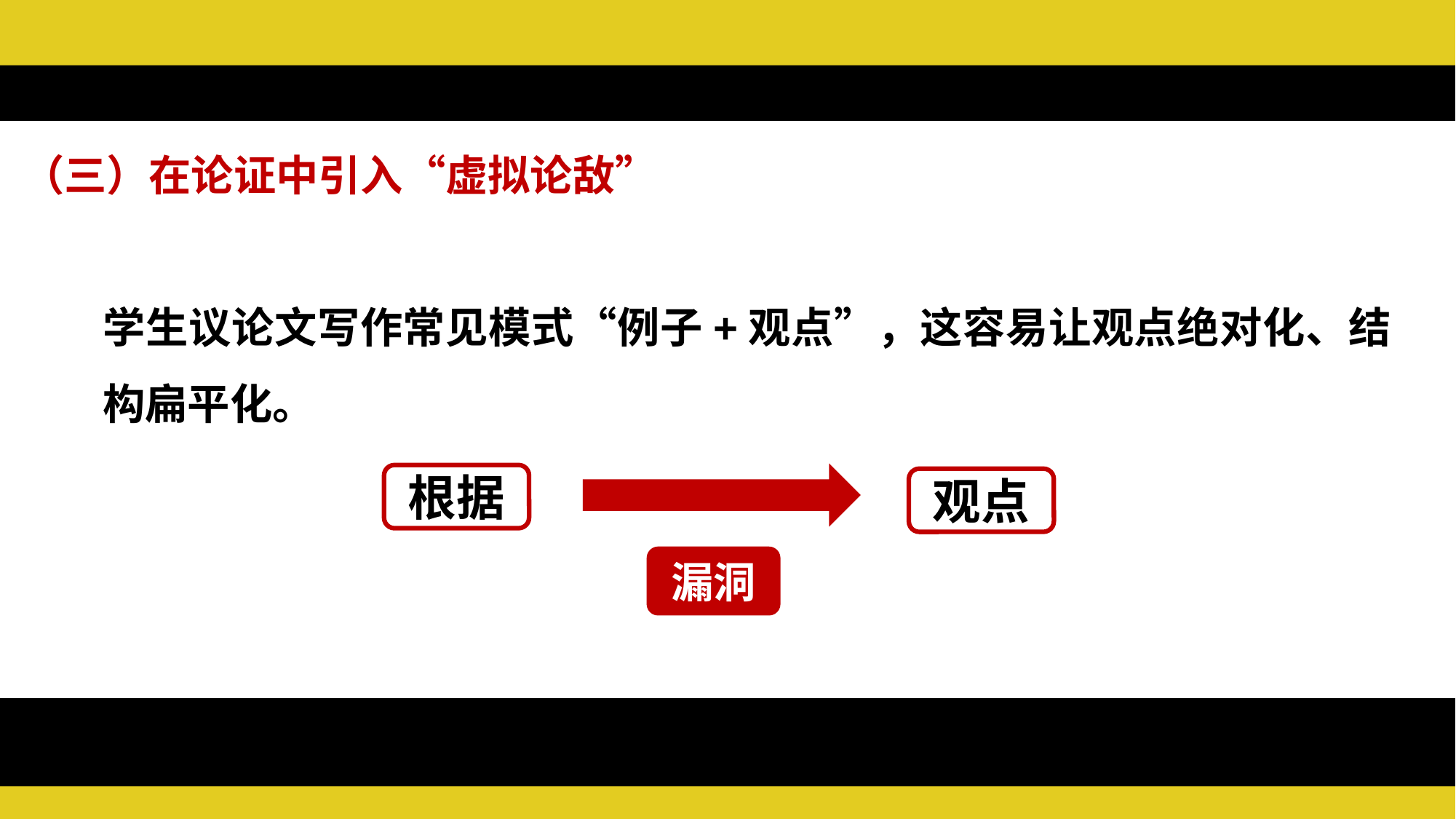

（三）在论证中引入“虚拟论敌”
学生议论文写作常见模式“例子+观点”，这容易让观点绝对化、结构扁平化。

根据
观点
漏洞